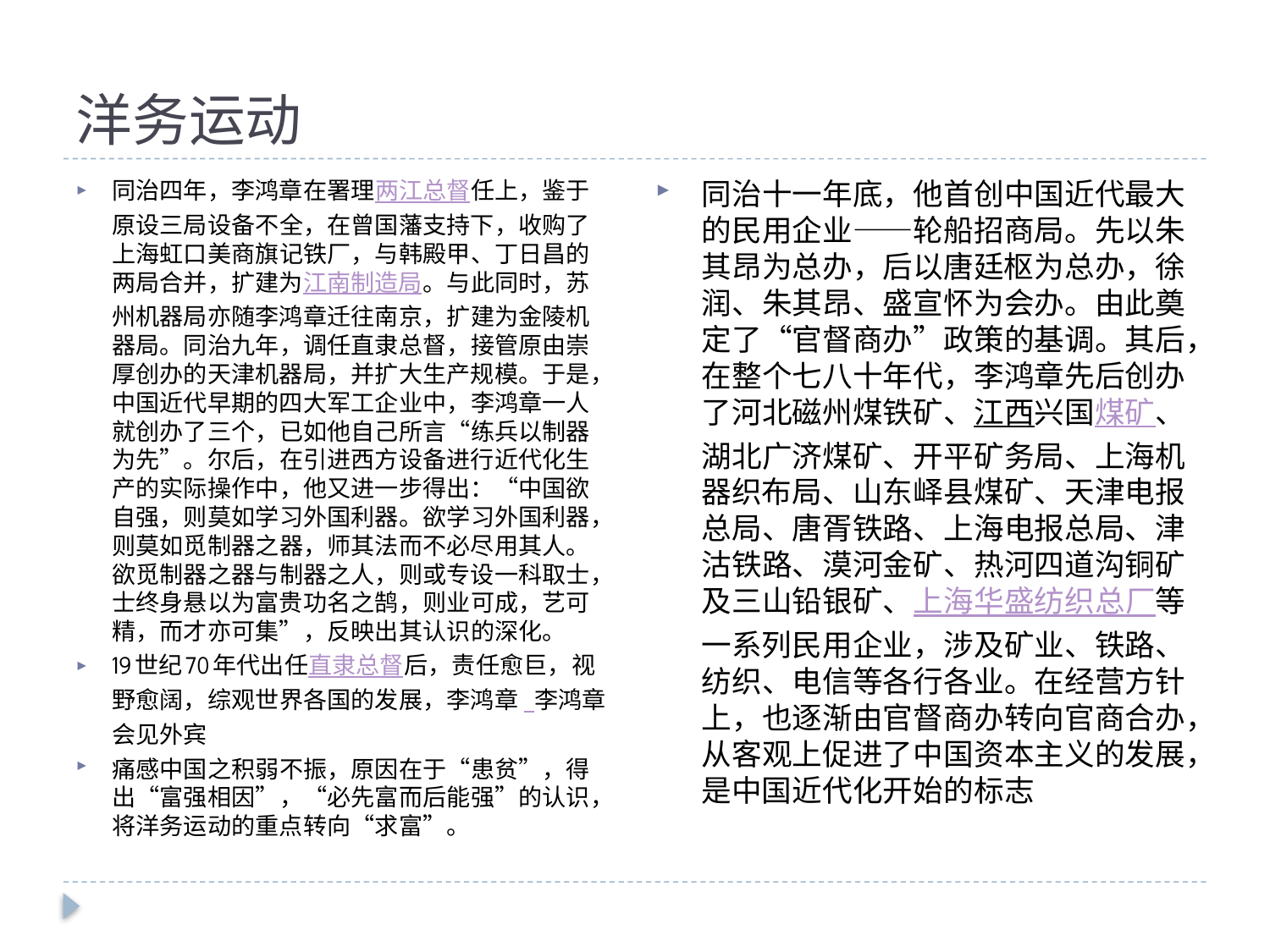

# 洋务运动
同治十一年底，他首创中国近代最大的民用企业——轮船招商局。先以朱其昂为总办，后以唐廷枢为总办，徐润、朱其昂、盛宣怀为会办。由此奠定了“官督商办”政策的基调。其后，在整个七八十年代，李鸿章先后创办了河北磁州煤铁矿、江西兴国煤矿、湖北广济煤矿、开平矿务局、上海机器织布局、山东峄县煤矿、天津电报总局、唐胥铁路、上海电报总局、津沽铁路、漠河金矿、热河四道沟铜矿及三山铅银矿、上海华盛纺织总厂等一系列民用企业，涉及矿业、铁路、纺织、电信等各行各业。在经营方针上，也逐渐由官督商办转向官商合办，从客观上促进了中国资本主义的发展，是中国近代化开始的标志

同治四年，李鸿章在署理两江总督任上，鉴于原设三局设备不全，在曾国藩支持下，收购了上海虹口美商旗记铁厂，与韩殿甲、丁日昌的两局合并，扩建为江南制造局。与此同时，苏州机器局亦随李鸿章迁往南京，扩建为金陵机器局。同治九年，调任直隶总督，接管原由崇厚创办的天津机器局，并扩大生产规模。于是，中国近代早期的四大军工企业中，李鸿章一人就创办了三个，已如他自己所言“练兵以制器为先”。尔后，在引进西方设备进行近代化生产的实际操作中，他又进一步得出：“中国欲自强，则莫如学习外国利器。欲学习外国利器，则莫如觅制器之器，师其法而不必尽用其人。欲觅制器之器与制器之人，则或专设一科取士，士终身悬以为富贵功名之鹄，则业可成，艺可精，而才亦可集”，反映出其认识的深化。
19世纪70年代出任直隶总督后，责任愈巨，视野愈阔，综观世界各国的发展，李鸿章   李鸿章会见外宾
痛感中国之积弱不振，原因在于“患贫”，得出“富强相因”，“必先富而后能强”的认识，将洋务运动的重点转向“求富”。